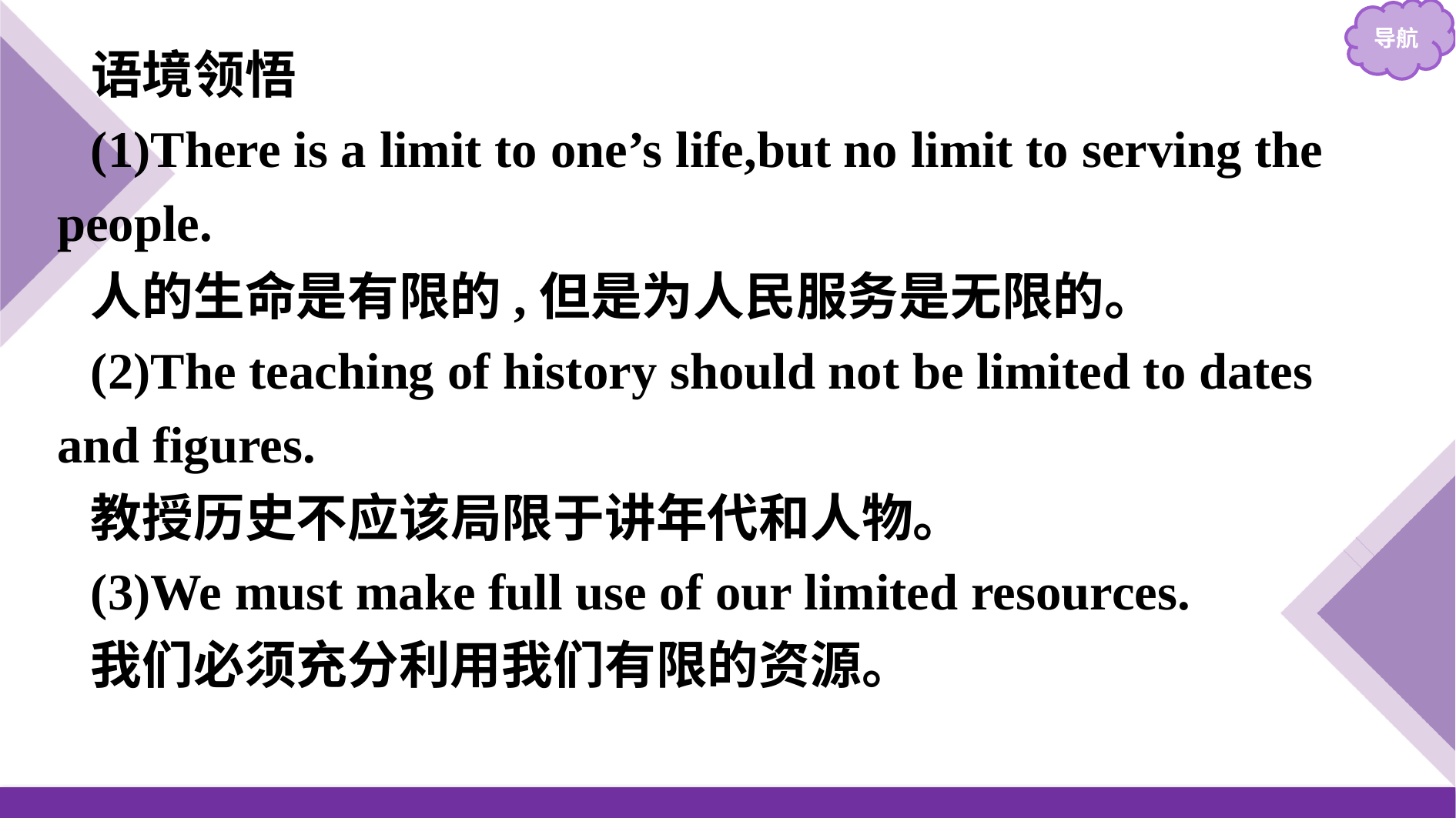

语境领悟
(1)There is a limit to one’s life,but no limit to serving the people.
人的生命是有限的,但是为人民服务是无限的。
(2)The teaching of history should not be limited to dates and figures.
教授历史不应该局限于讲年代和人物。
(3)We must make full use of our limited resources.
我们必须充分利用我们有限的资源。